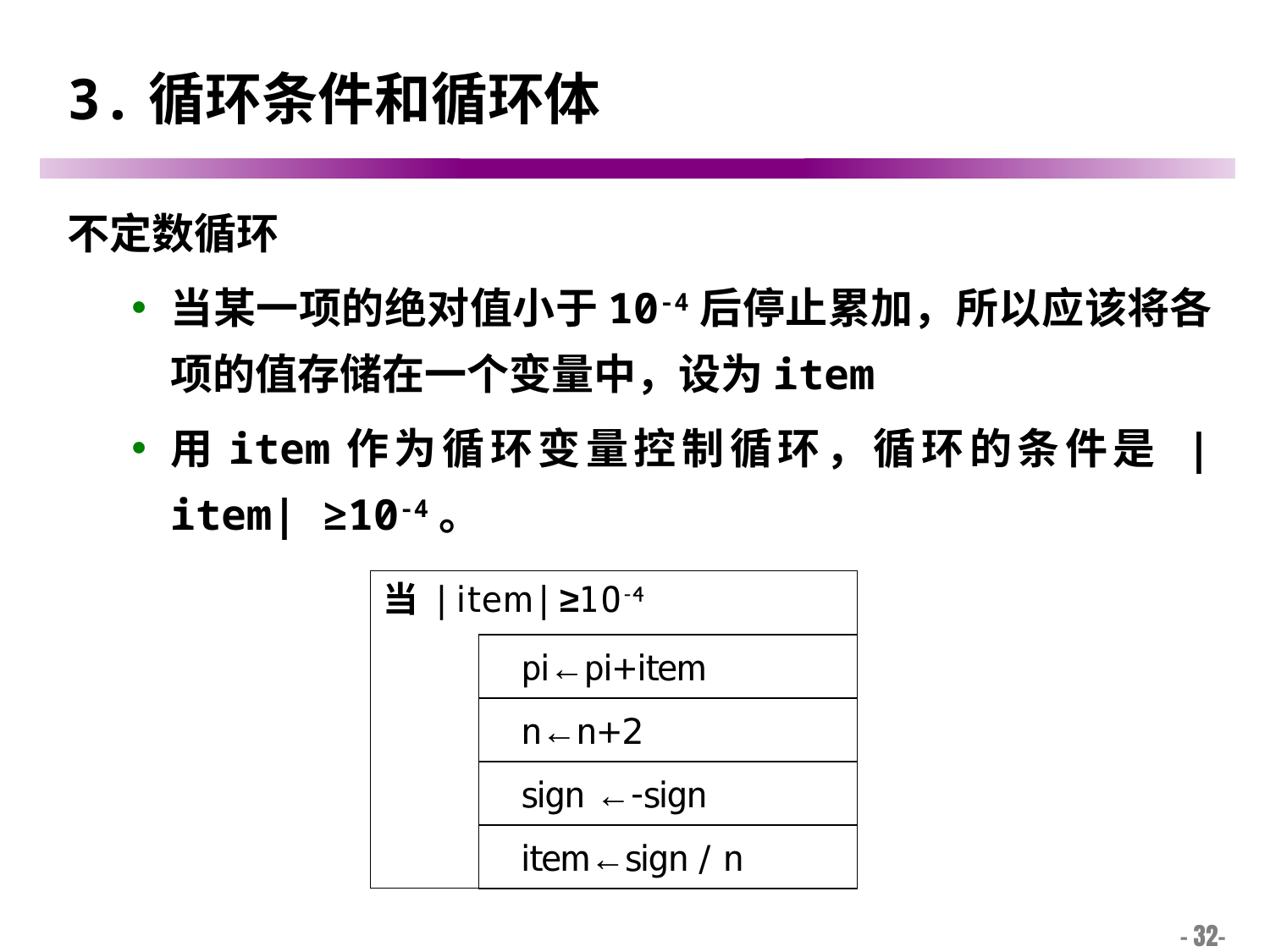

# 3.循环条件和循环体
不定数循环
当某一项的绝对值小于10-4后停止累加，所以应该将各项的值存储在一个变量中，设为item
用item作为循环变量控制循环，循环的条件是 |item| ≥10-4。
当 |item|≥10-4

   pi←pi+item
   n←n+2
   sign ←-sign
   item←sign / n
 - 32-